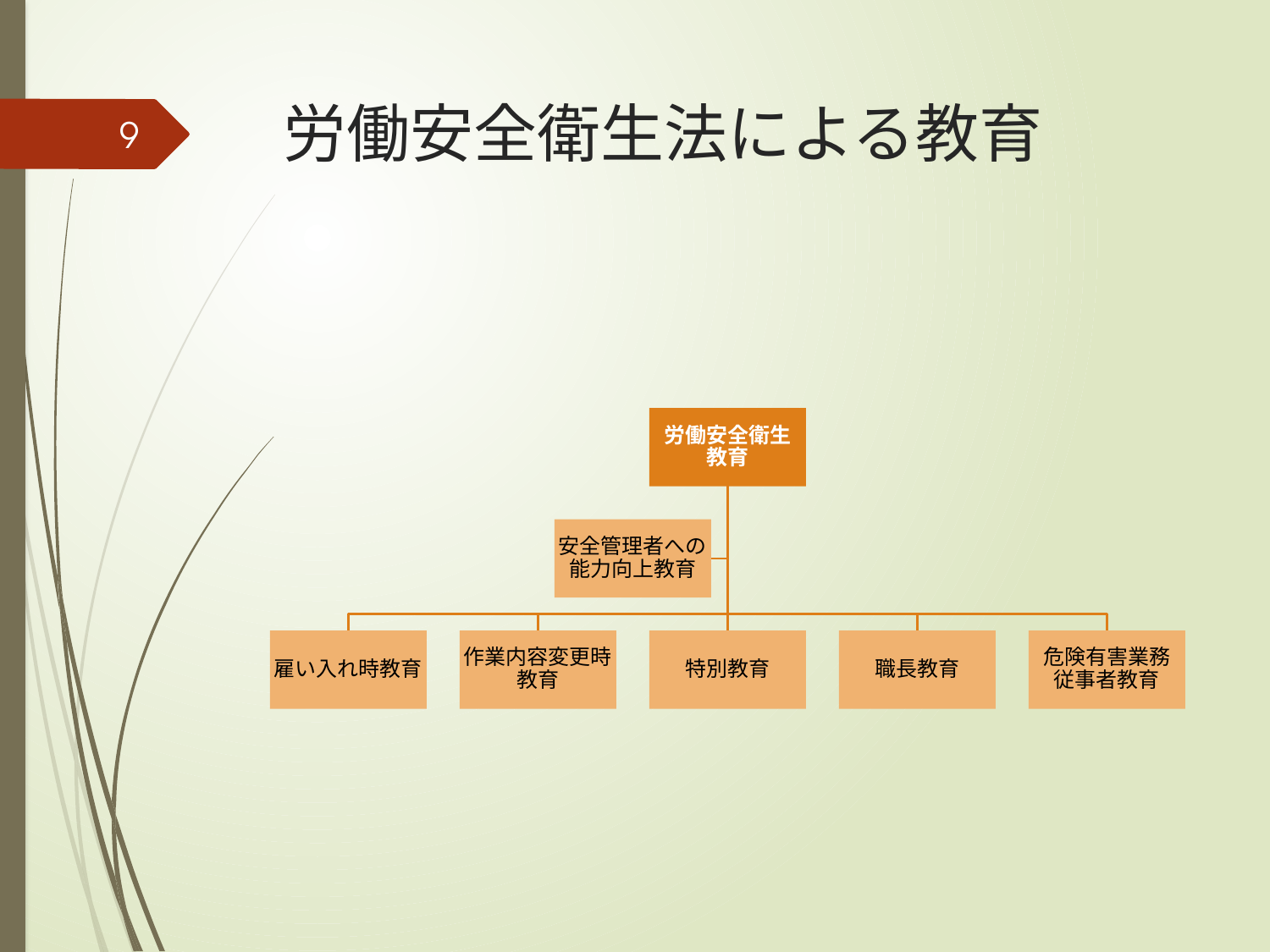

# 労働安全衛生法による教育
9
労働安全衛生
教育
雇い入れ時教育
作業内容変更時教育
特別教育
職長教育
危険有害業務
従事者教育
安全管理者への能力向上教育